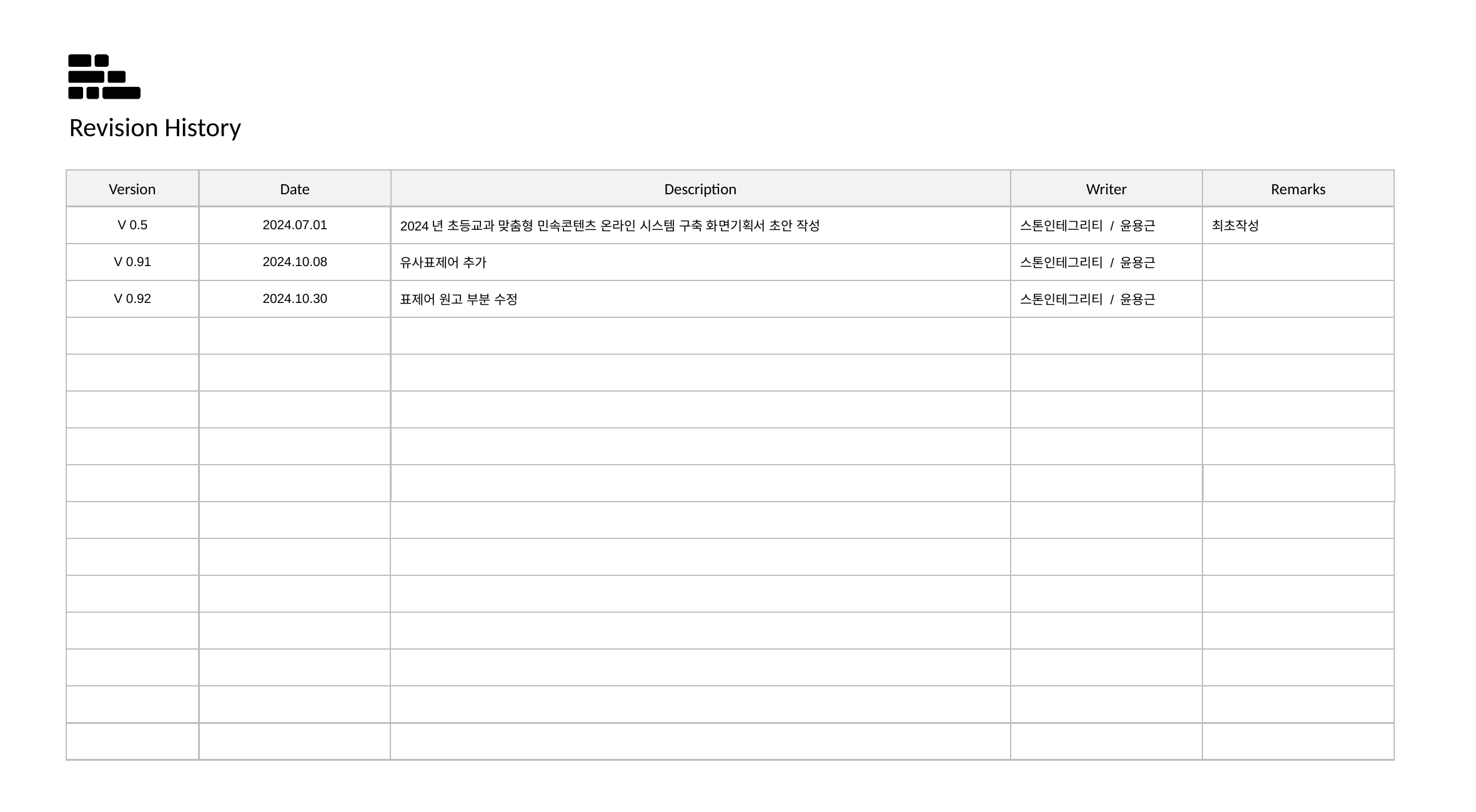

| V 0.5 | 2024.07.01 | 2024년 초등교과 맞춤형 민속콘텐츠 온라인 시스템 구축 화면기획서 초안 작성 | 스톤인테그리티 / 윤용근 | 최초작성 |
| --- | --- | --- | --- | --- |
| V 0.91 | 2024.10.08 | 유사표제어 추가 | 스톤인테그리티 / 윤용근 |  |
| V 0.92 | 2024.10.30 | 표제어 원고 부분 수정 | 스톤인테그리티 / 윤용근 |  |
|  |  |  |  |  |
|  |  |  |  |  |
|  |  |  |  |  |
|  |  |  |  |  |
|  |  |  |  |  |
|  |  |  |  |  |
|  |  |  |  |  |
|  |  |  |  |  |
|  |  |  |  |  |
|  |  |  |  |  |
|  |  |  |  |  |
|  |  |  |  |  |